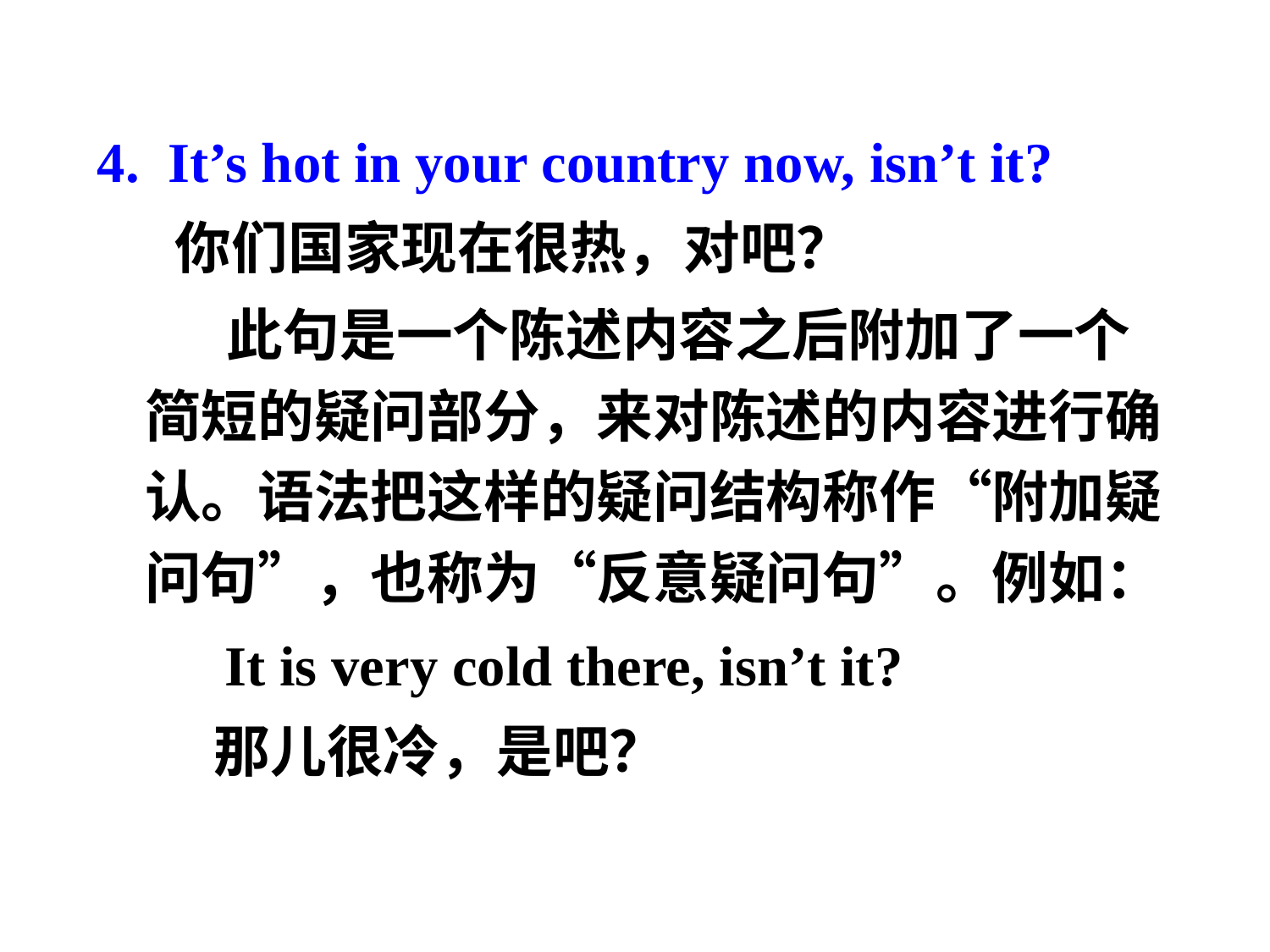

4.  It’s hot in your country now, isn’t it?
     你们国家现在很热，对吧？
         此句是一个陈述内容之后附加了一个简短的疑问部分，来对陈述的内容进行确认。语法把这样的疑问结构称作“附加疑问句”，也称为“反意疑问句”。例如：
         It is very cold there, isn’t it?
        那儿很冷，是吧？